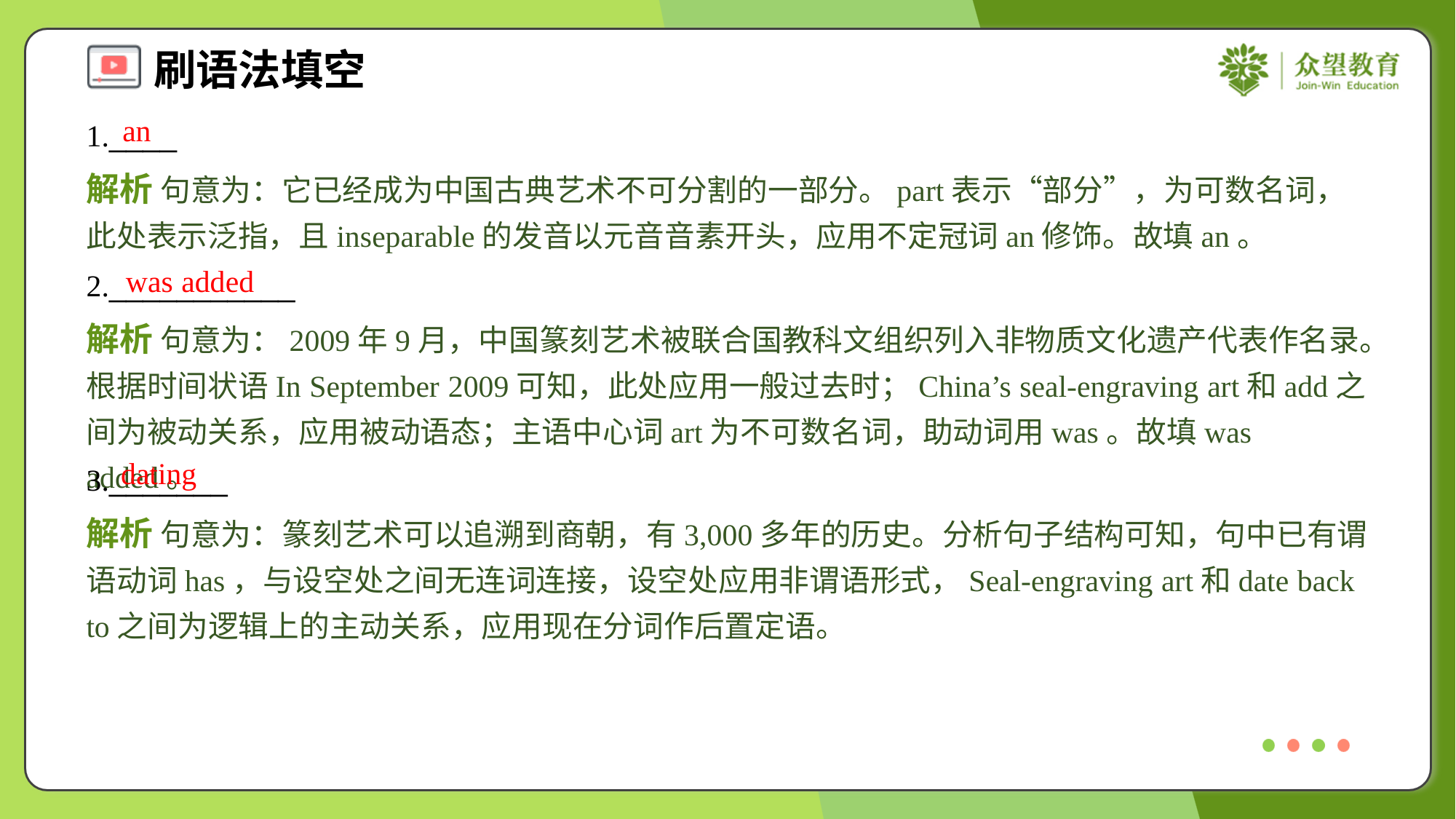

an
1.____
解析 句意为：它已经成为中国古典艺术不可分割的一部分。part表示“部分”，为可数名词，此处表示泛指，且inseparable的发音以元音音素开头，应用不定冠词an修饰。故填an。
was added
2.___________
解析 句意为：2009年9月，中国篆刻艺术被联合国教科文组织列入非物质文化遗产代表作名录。根据时间状语In September 2009可知，此处应用一般过去时；China’s seal-engraving art和add之间为被动关系，应用被动语态；主语中心词art为不可数名词，助动词用was。故填was added。
dating
3._______
解析 句意为：篆刻艺术可以追溯到商朝，有3,000多年的历史。分析句子结构可知，句中已有谓语动词has，与设空处之间无连词连接，设空处应用非谓语形式，Seal-engraving art和date back to之间为逻辑上的主动关系，应用现在分词作后置定语。